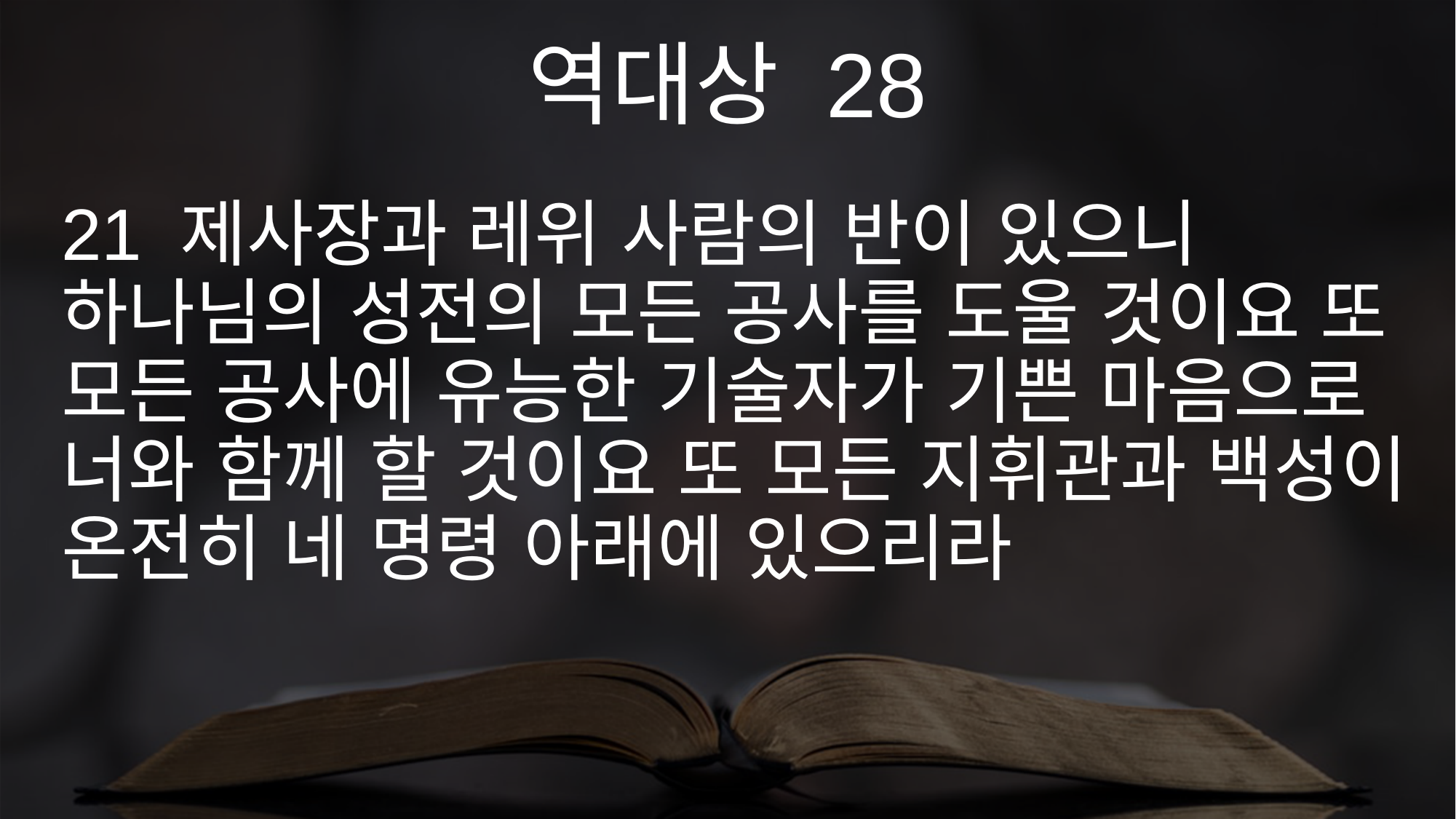

역대상 28
21 제사장과 레위 사람의 반이 있으니 하나님의 성전의 모든 공사를 도울 것이요 또 모든 공사에 유능한 기술자가 기쁜 마음으로 너와 함께 할 것이요 또 모든 지휘관과 백성이 온전히 네 명령 아래에 있으리라